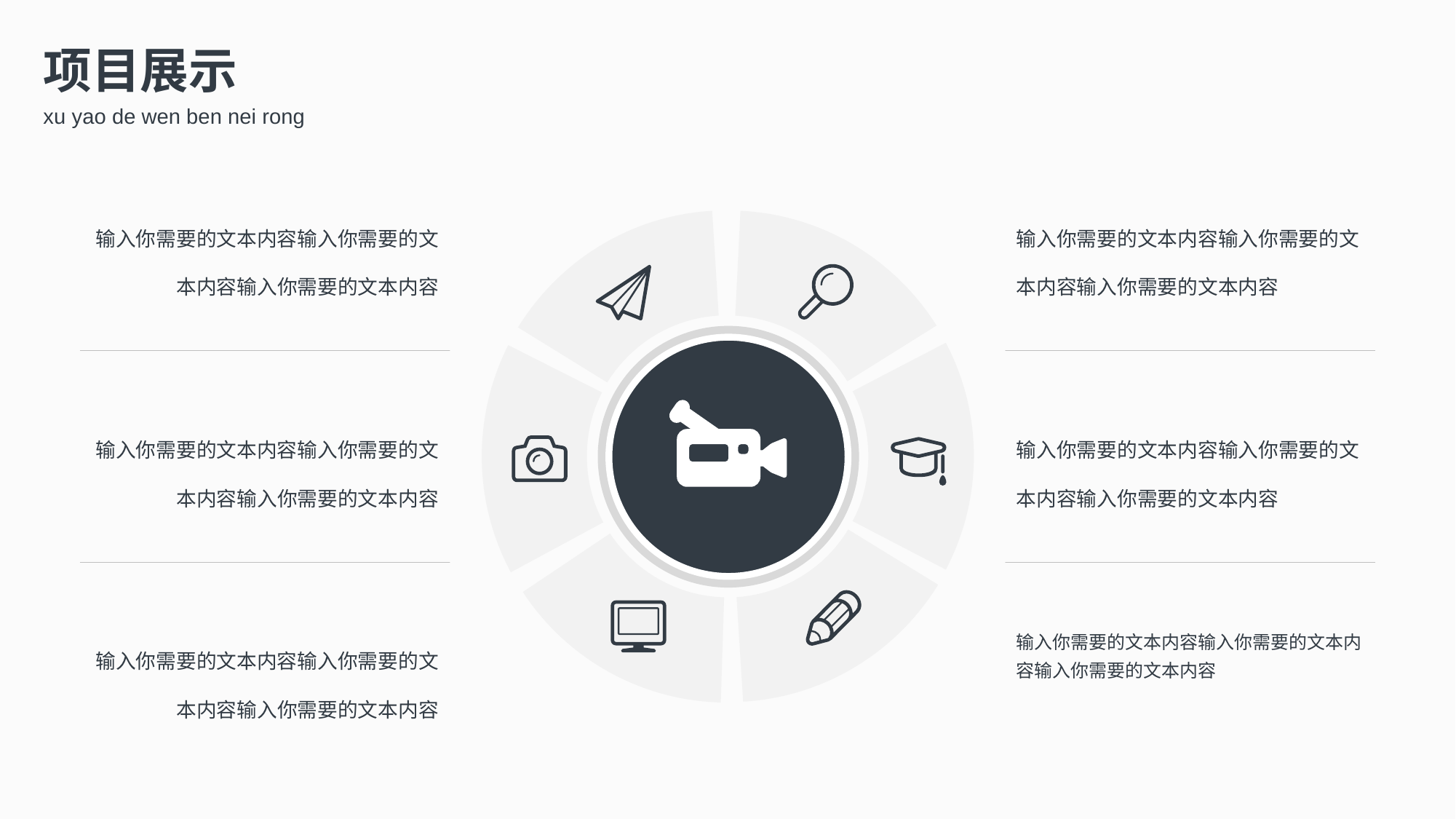

项目展示
xu yao de wen ben nei rong
输入你需要的文本内容输入你需要的文本内容输入你需要的文本内容
输入你需要的文本内容输入你需要的文本内容输入你需要的文本内容

输入你需要的文本内容输入你需要的文本内容输入你需要的文本内容
输入你需要的文本内容输入你需要的文本内容输入你需要的文本内容

输入你需要的文本内容输入你需要的文本内容输入你需要的文本内容
输入你需要的文本内容输入你需要的文本内容输入你需要的文本内容